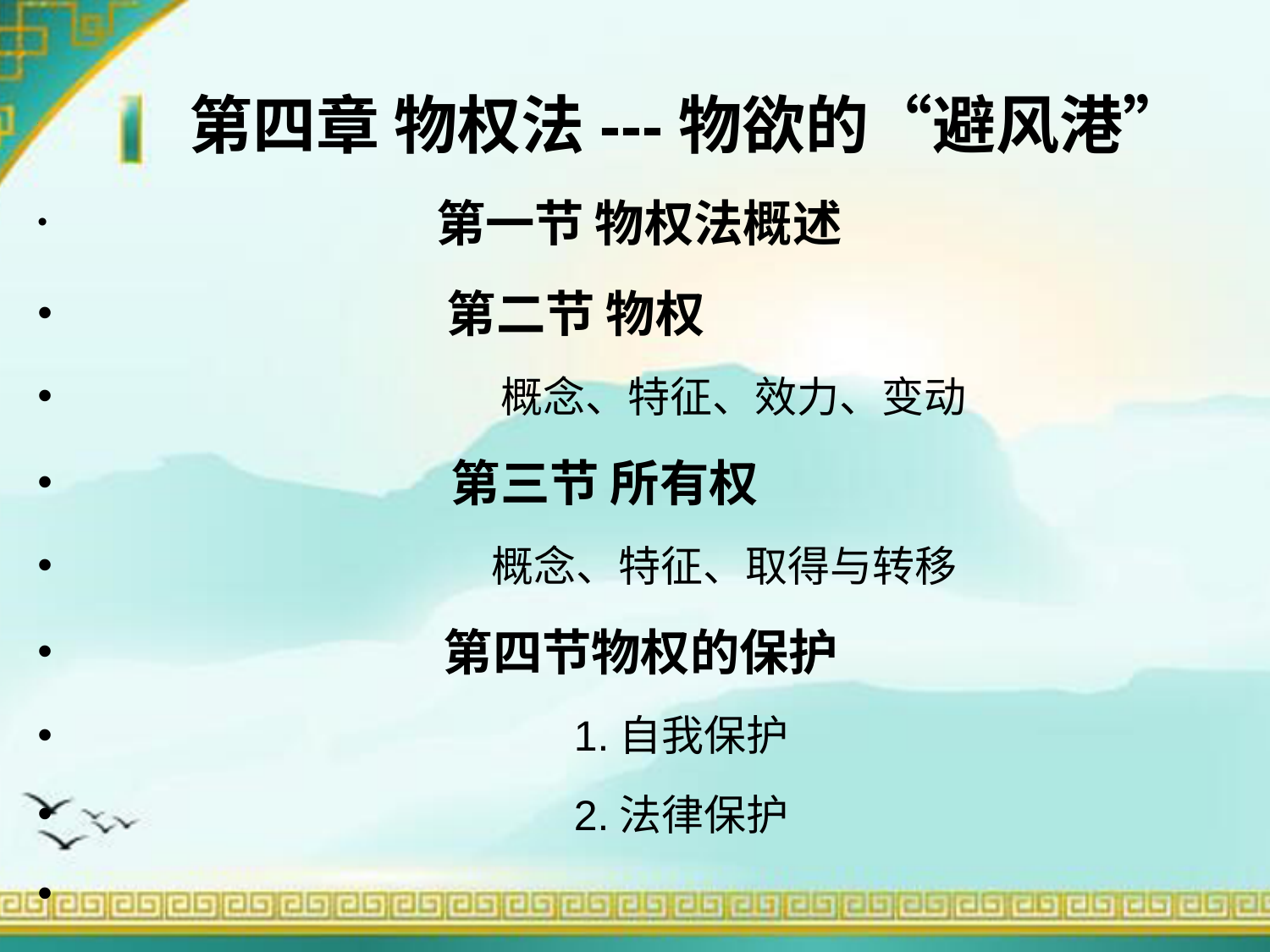

第四章 物权法---物欲的“避风港”
                                                         第一节 物权法概述
                                        第二节 物权
                                              概念、特征、效力、变动
                                        第三节 所有权
                                             概念、特征、取得与转移
                                        第四节物权的保护
                                            1.自我保护
                                            2.法律保护